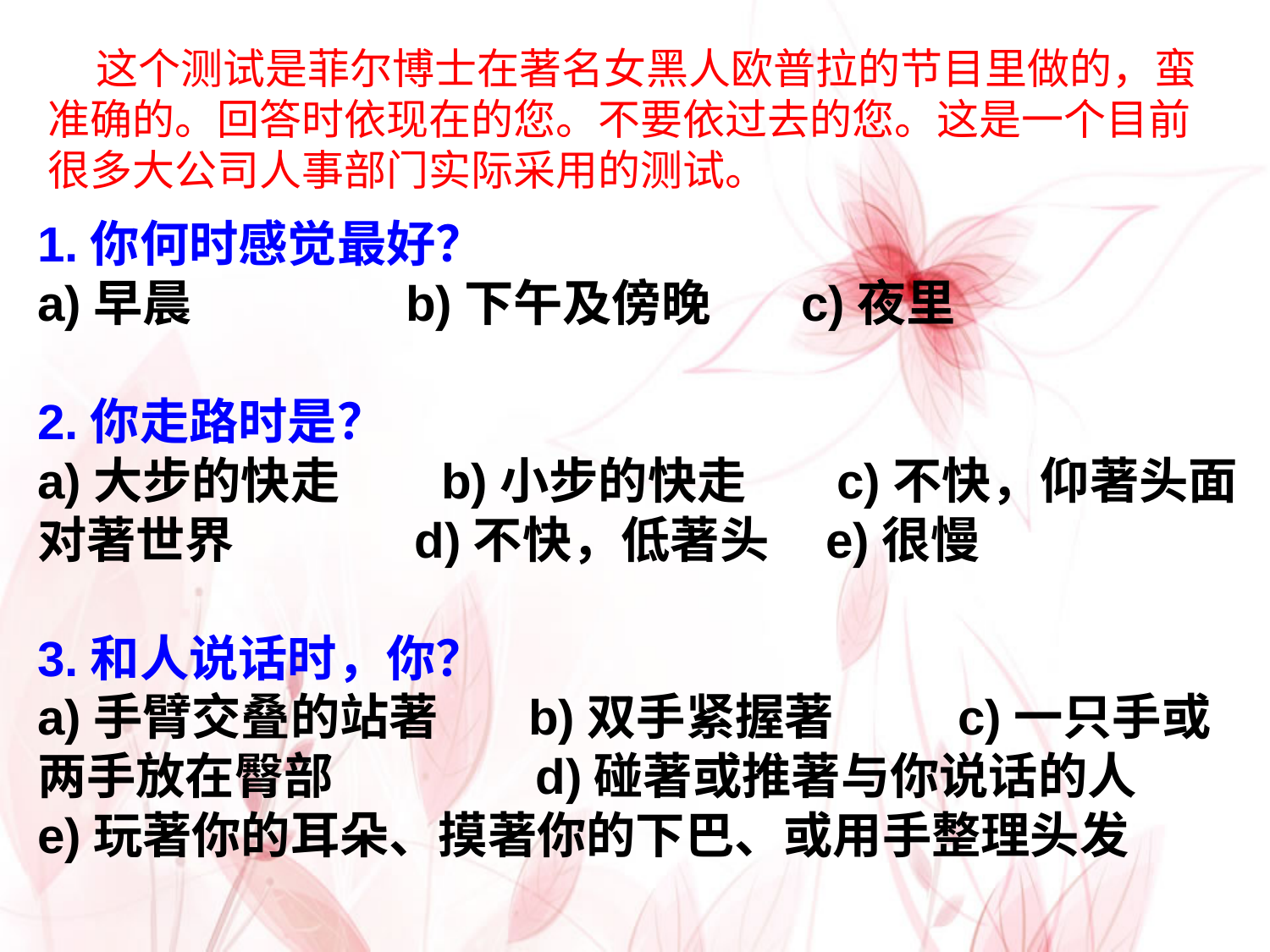

这个测试是菲尔博士在著名女黑人欧普拉的节目里做的，蛮准确的。回答时依现在的您。不要依过去的您。这是一个目前很多大公司人事部门实际采用的测试。

1.你何时感觉最好？
a)早晨                  b)下午及傍晚       c)夜里

2.你走路时是？
a)大步的快走        b)小步的快走       c)不快，仰著头面对著世界               d)不快，低著头    e)很慢

3.和人说话时，你？
a)手臂交叠的站著       b)双手紧握著          c)一只手或两手放在臀部                 d)碰著或推著与你说话的人          e)玩著你的耳朵、摸著你的下巴、或用手整理头发